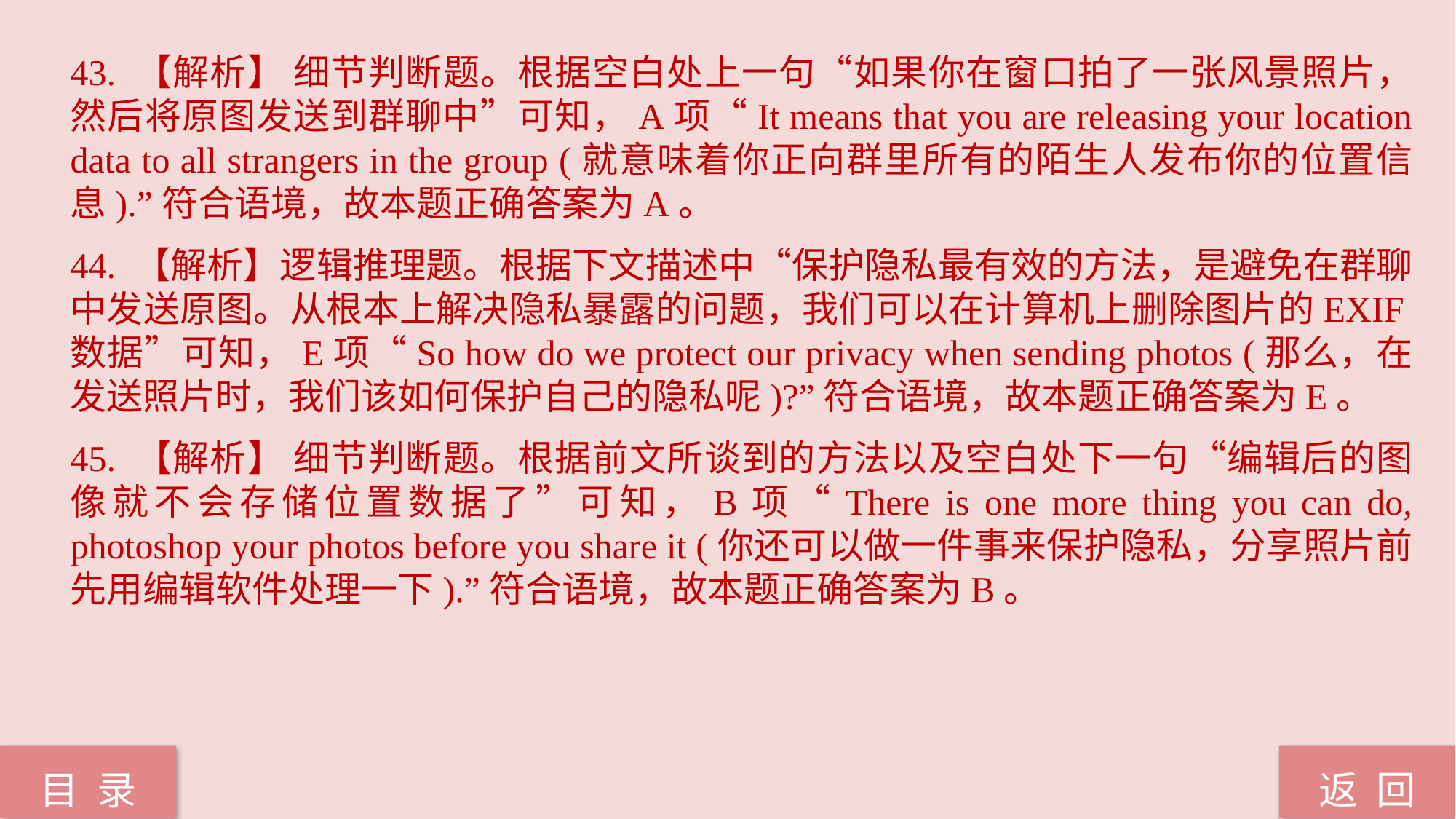

43. 【解析】 细节判断题。根据空白处上一句“如果你在窗口拍了一张风景照片，然后将原图发送到群聊中”可知，A项“It means that you are releasing your location data to all strangers in the group (就意味着你正向群里所有的陌生人发布你的位置信息).”符合语境，故本题正确答案为A。
44. 【解析】逻辑推理题。根据下文描述中“保护隐私最有效的方法，是避免在群聊中发送原图。从根本上解决隐私暴露的问题，我们可以在计算机上删除图片的EXIF数据”可知，E项“So how do we protect our privacy when sending photos (那么，在发送照片时，我们该如何保护自己的隐私呢)?”符合语境，故本题正确答案为E。
45. 【解析】 细节判断题。根据前文所谈到的方法以及空白处下一句“编辑后的图像就不会存储位置数据了”可知，B项“There is one more thing you can do, photoshop your photos before you share it (你还可以做一件事来保护隐私，分享照片前先用编辑软件处理一下).”符合语境，故本题正确答案为B。
返  回